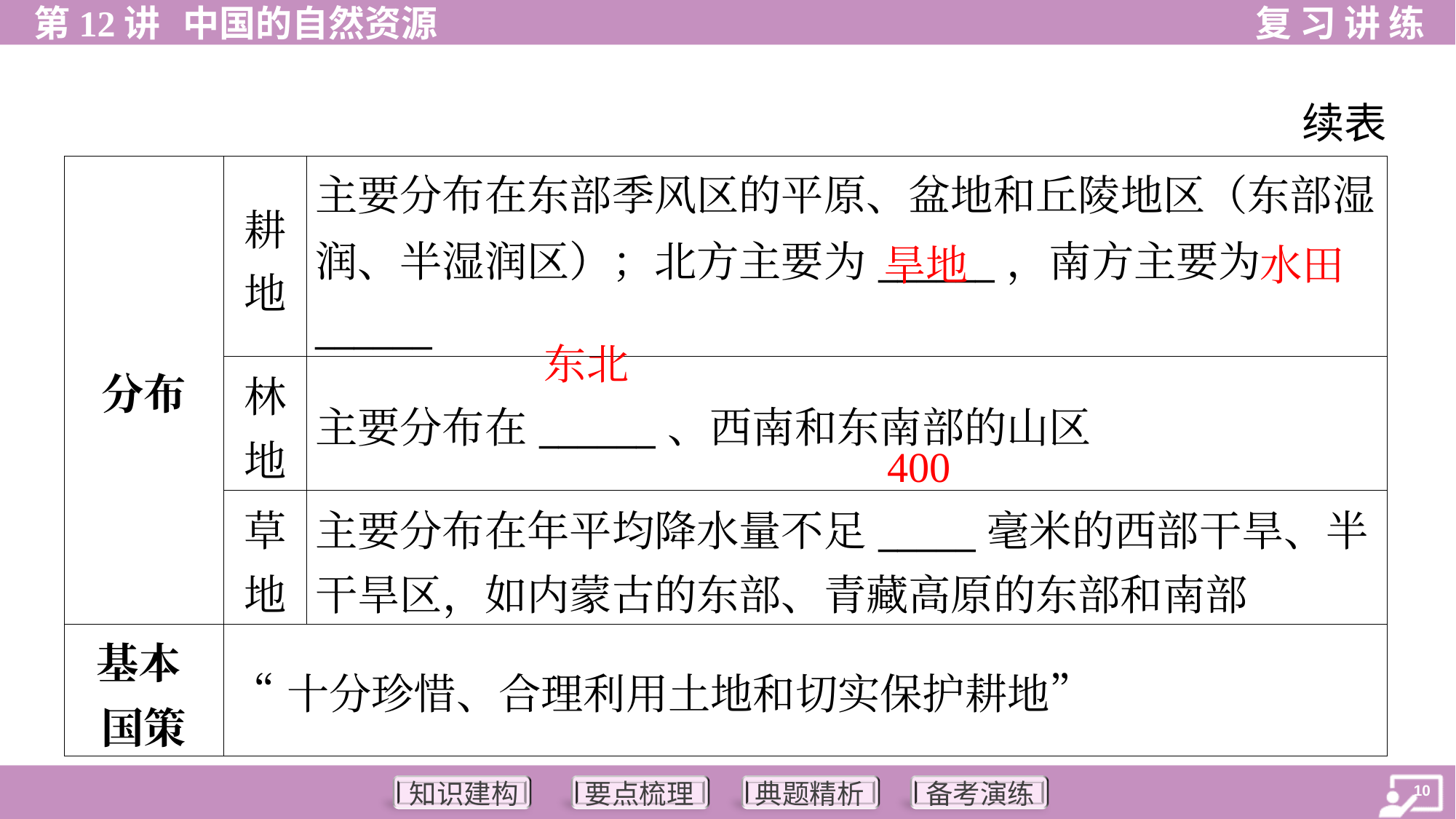

续表
| 分布 | 耕 地 | 主要分布在东部季风区的平原、盆地和丘陵地区（东部湿润、半湿润区）；北方主要为\_\_\_\_\_\_，南方主要为\_\_\_\_\_\_ |
| --- | --- | --- |
|  | 林 地 | 主要分布在\_\_\_\_\_\_、西南和东南部的山区 |
|  | 草 地 | 主要分布在年平均降水量不足\_\_\_\_\_毫米的西部干旱、半 干旱区，如内蒙古的东部、青藏高原的东部和南部 |
| 基本 国策 | “十分珍惜、合理利用土地和切实保护耕地” |  |
旱地
水田
东北
400